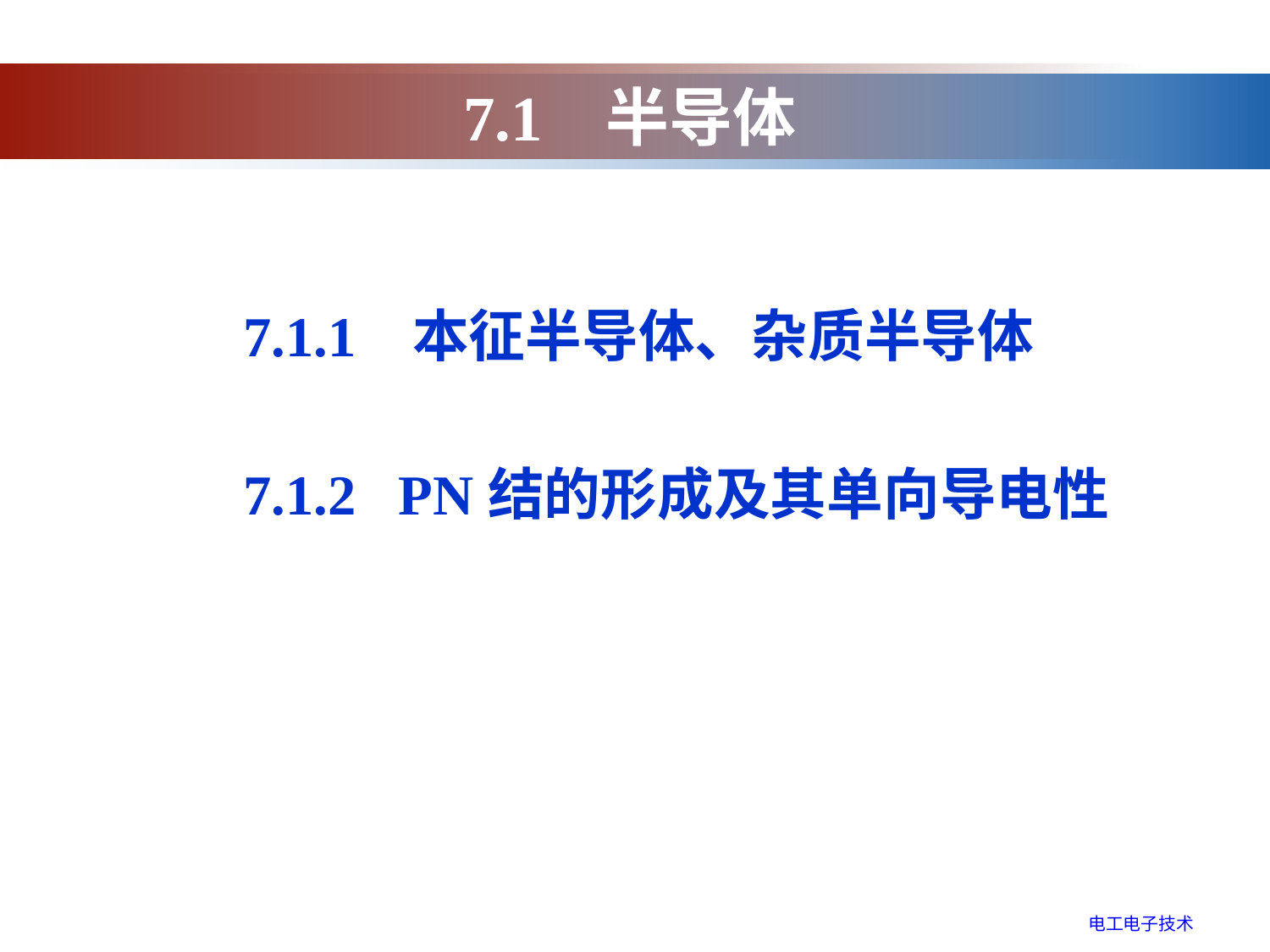

# 7.1   半导体
7.1.1   本征半导体、杂质半导体
7.1.2   PN结的形成及其单向导电性
电工电子技术